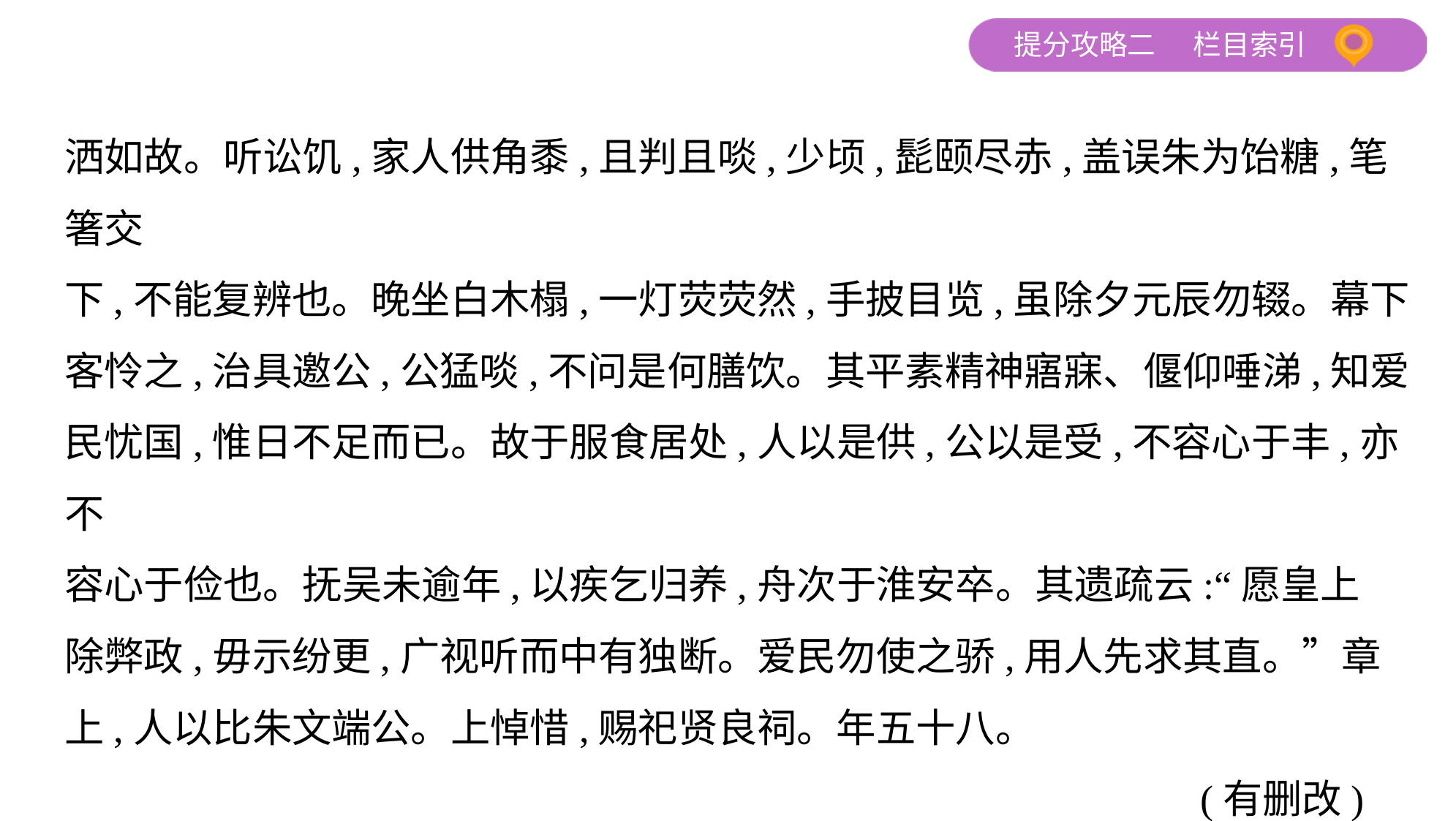

洒如故。听讼饥,家人供角黍,且判且啖,少顷,髭颐尽赤,盖误朱为饴糖,笔箸交
下,不能复辨也。晚坐白木榻,一灯荧荧然,手披目览,虽除夕元辰勿辍。幕下
客怜之,治具邀公,公猛啖,不问是何膳饮。其平素精神寤寐、偃仰唾涕,知爱
民忧国,惟日不足而已。故于服食居处,人以是供,公以是受,不容心于丰,亦不
容心于俭也。抚吴未逾年,以疾乞归养,舟次于淮安卒。其遗疏云:“愿皇上
除弊政,毋示纷更,广视听而中有独断。爱民勿使之骄,用人先求其直。”章
上,人以比朱文端公。上悼惜,赐祀贤良祠。年五十八。
                                                                                                                   (有删改)